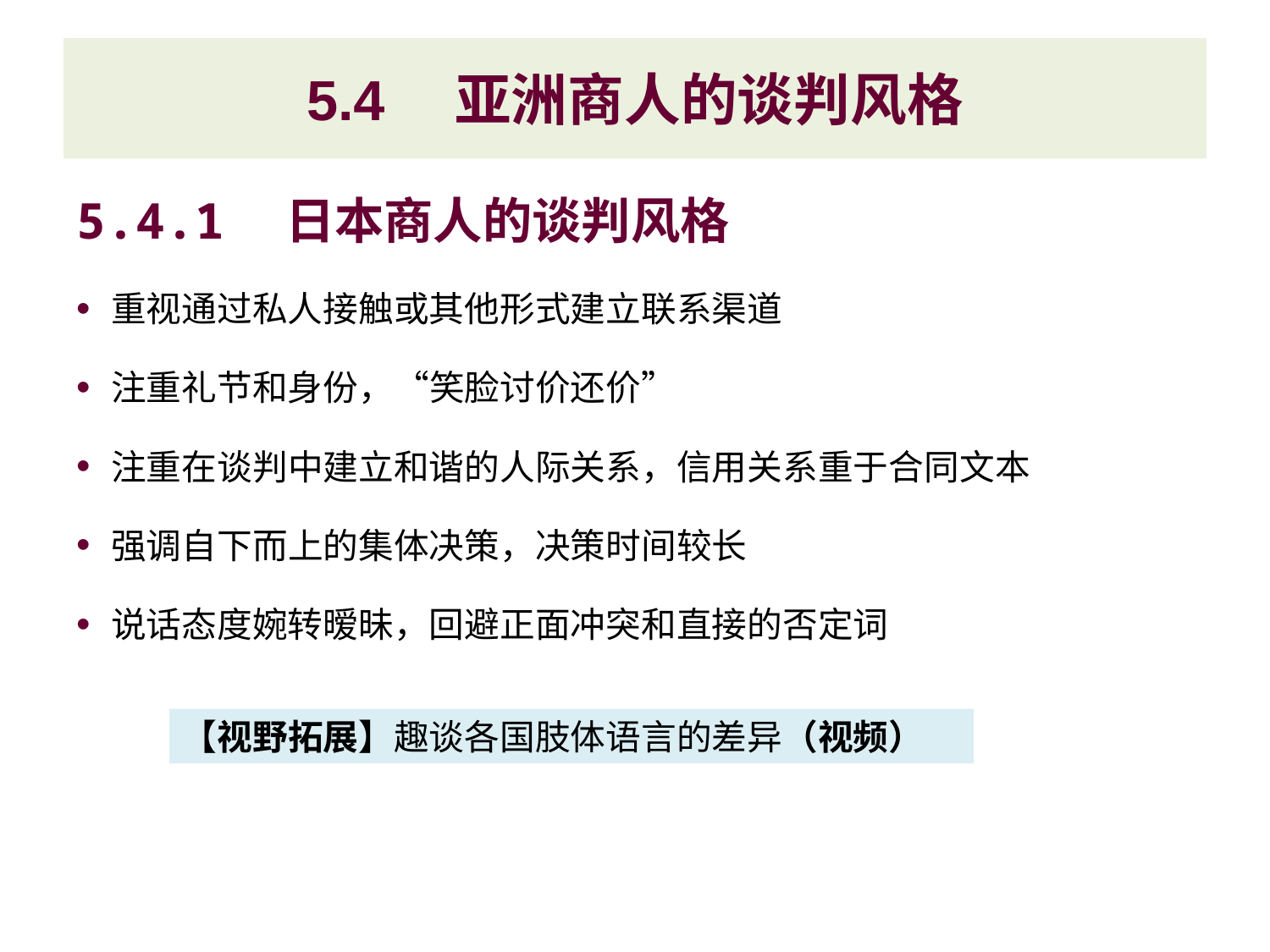

# 5.4　亚洲商人的谈判风格
5.4.1　日本商人的谈判风格
重视通过私人接触或其他形式建立联系渠道
注重礼节和身份，“笑脸讨价还价”
注重在谈判中建立和谐的人际关系，信用关系重于合同文本
强调自下而上的集体决策，决策时间较长
说话态度婉转暧昧，回避正面冲突和直接的否定词
【视野拓展】趣谈各国肢体语言的差异（视频）